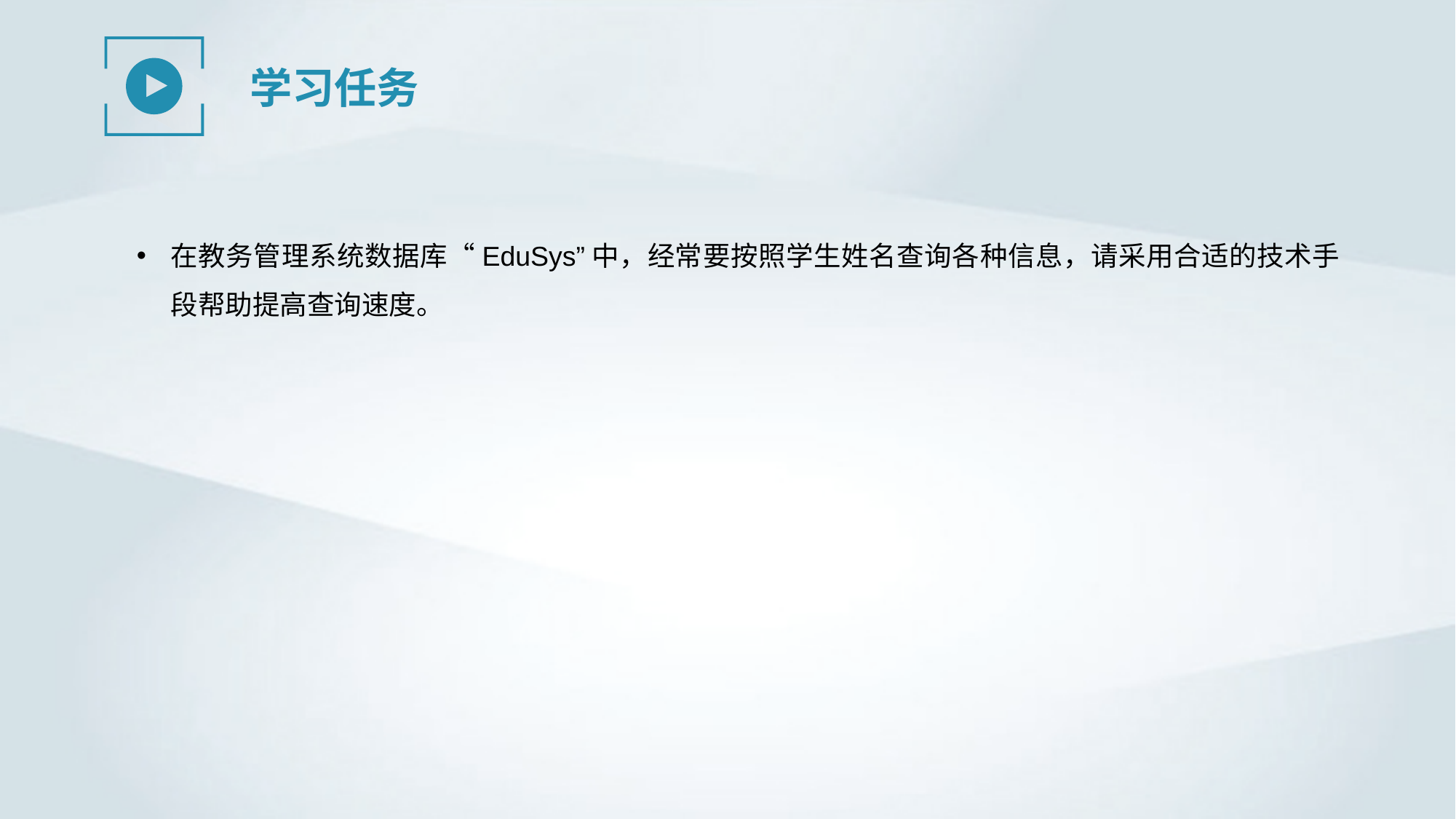

学习任务
在教务管理系统数据库“EduSys”中，经常要按照学生姓名查询各种信息，请采用合适的技术手段帮助提高查询速度。